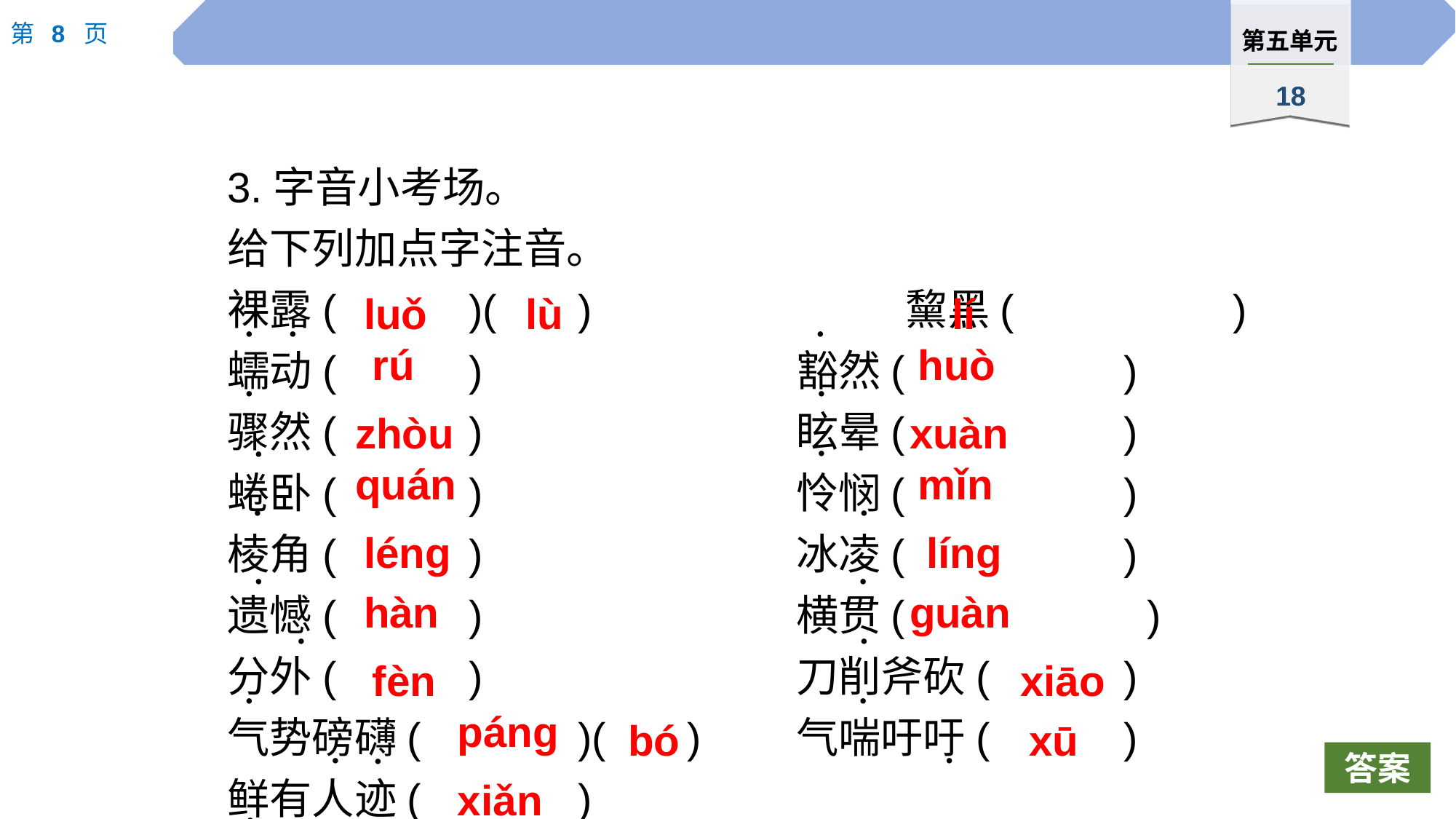

3.字音小考场。
给下列加点字注音。
裸露(		)(	)　　		黧黑(		)
蠕动(		)			豁然(		)
骤然(		)			眩晕(		)
蜷卧(		)			怜悯(		)
棱角(		)			冰凌(		)
遗憾(		)			横贯(		  )
分外(		)			刀削斧砍(		)
气势磅礴(		)(	)	气喘吁吁(		)
鲜有人迹(		)
luǒ
lù
lí
 ·
 ·
 ·
rú
huò
 ·
 ·
zhòu
xuàn
 ·
 ·
quán
mǐn
 ·
 ·
léng
líng
 ·
 ·
hàn
guàn
 ·
 ·
fèn
xiāo
 ·
 ·
páng
bó
xū
 ·
 ·
 ·
xiǎn
答案
 ·